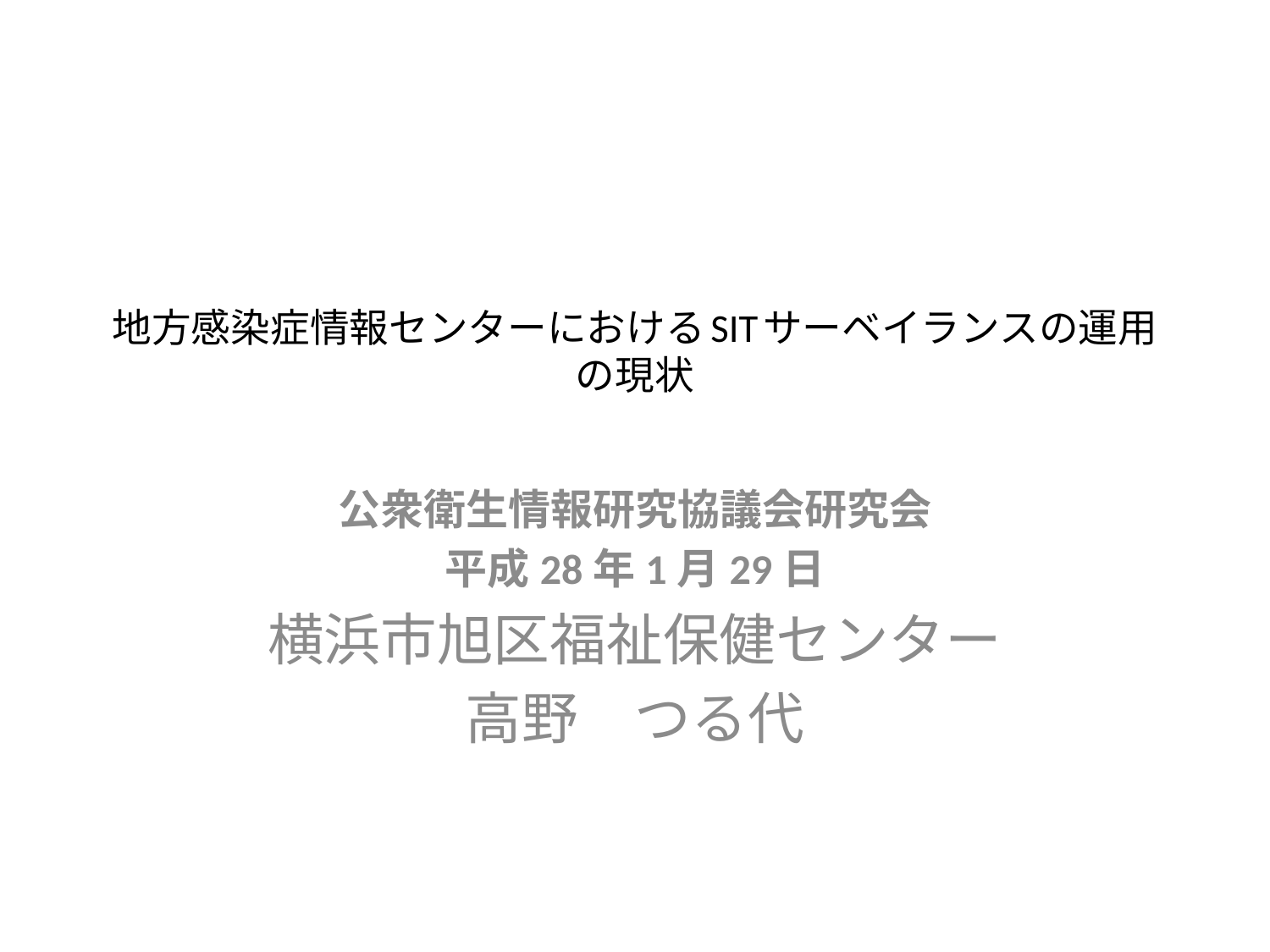

# 地方感染症情報センターにおけるSITサーベイランスの運用の現状
公衆衛生情報研究協議会研究会
平成28年1月29日
横浜市旭区福祉保健センター
高野　つる代